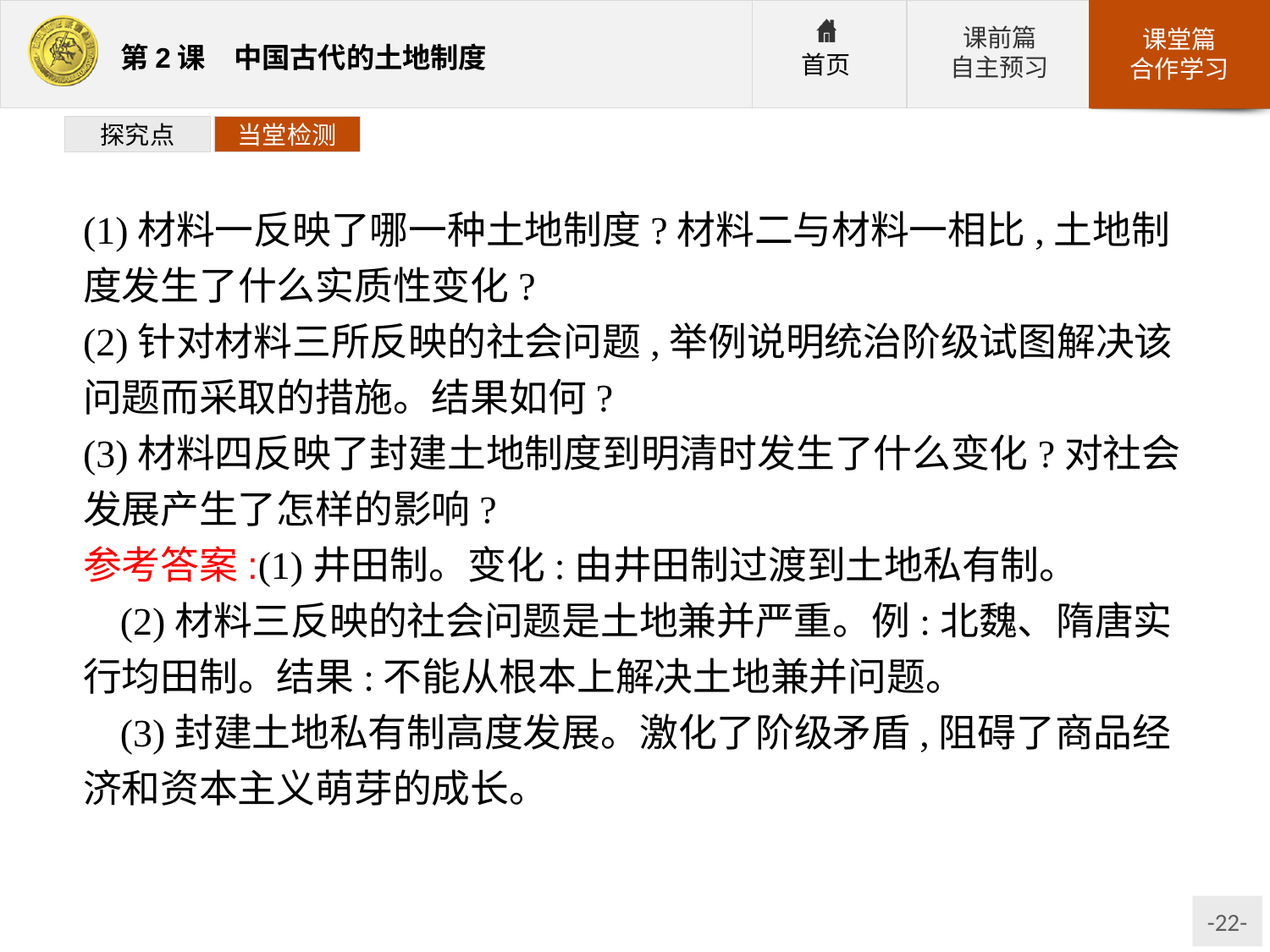

探究点
当堂检测
(1)材料一反映了哪一种土地制度?材料二与材料一相比,土地制度发生了什么实质性变化?
(2)针对材料三所反映的社会问题,举例说明统治阶级试图解决该问题而采取的措施。结果如何?
(3)材料四反映了封建土地制度到明清时发生了什么变化?对社会发展产生了怎样的影响?
参考答案:(1)井田制。变化:由井田制过渡到土地私有制。
(2)材料三反映的社会问题是土地兼并严重。例:北魏、隋唐实行均田制。结果:不能从根本上解决土地兼并问题。
(3)封建土地私有制高度发展。激化了阶级矛盾,阻碍了商品经济和资本主义萌芽的成长。